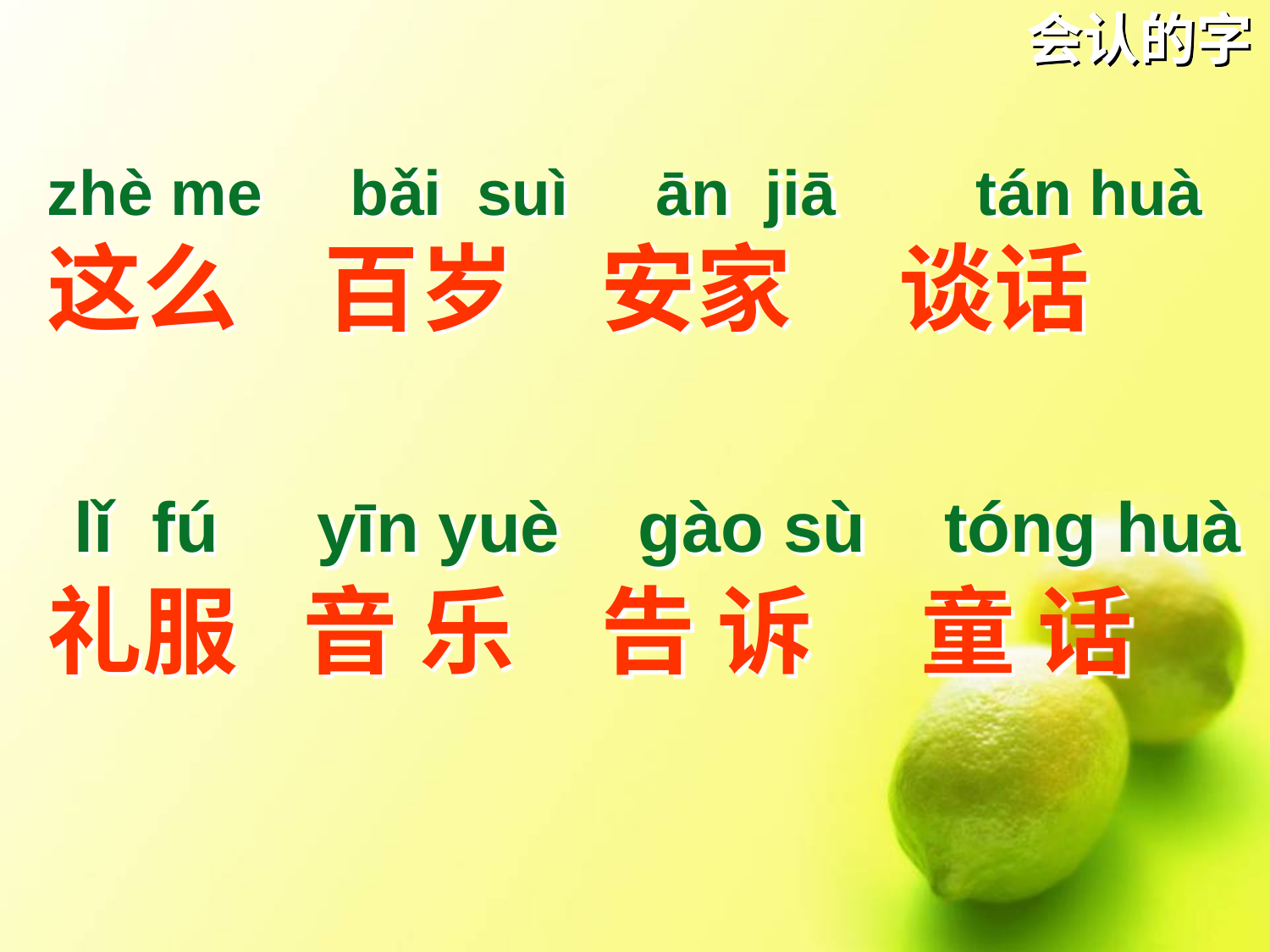

# 会认的字
zhè me     bǎi  suì     ān  jiā        tán huà
这么    百岁    安家     谈话

 lǐ  fú     yīn yuè    gào sù    tóng huà
礼服   音 乐    告 诉     童 话